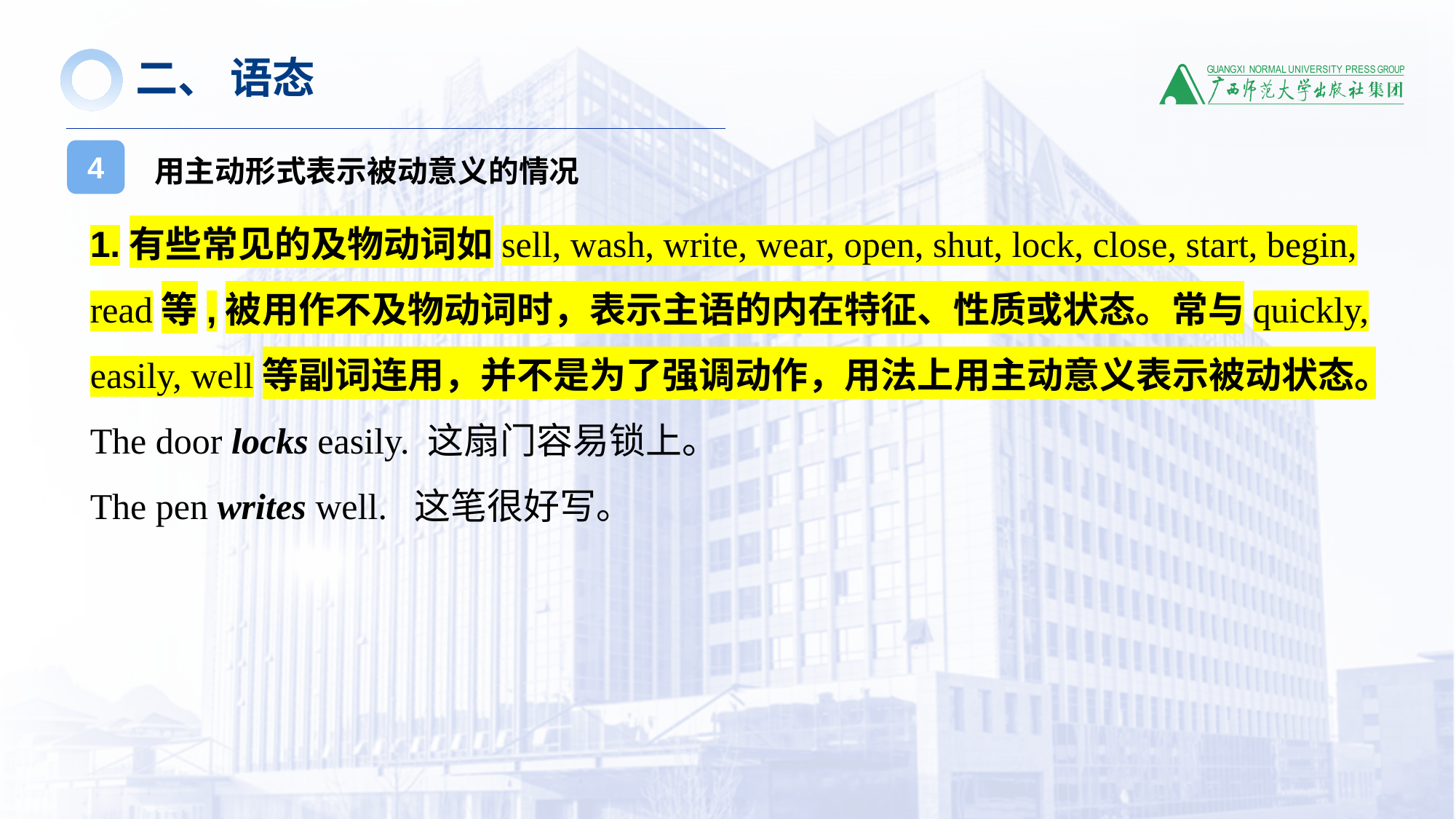

二、 语态

用主动形式表示被动意义的情况

4
1.有些常见的及物动词如sell, wash, write, wear, open, shut, lock, close, start, begin, read等,被用作不及物动词时，表示主语的内在特征、性质或状态。常与quickly, easily, well等副词连用，并不是为了强调动作，用法上用主动意义表示被动状态。
The door locks easily. 这扇门容易锁上。
The pen writes well.  这笔很好写。